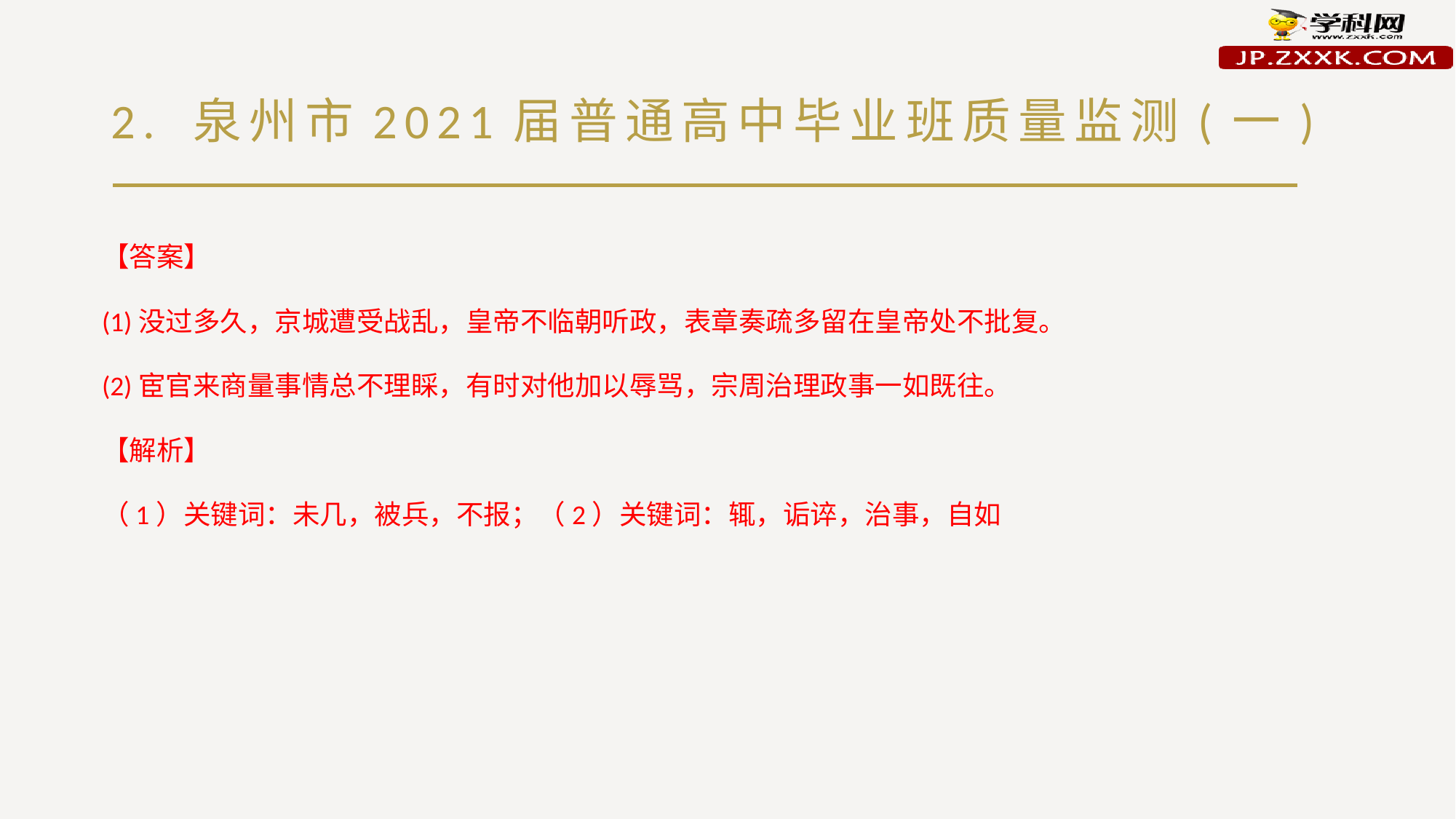

# 2. 泉州市2021届普通高中毕业班质量监测(一)
【答案】
(1)没过多久，京城遭受战乱，皇帝不临朝听政，表章奏疏多留在皇帝处不批复。
(2)宦官来商量事情总不理睬，有时对他加以辱骂，宗周治理政事一如既往。
【解析】
（1）关键词：未几，被兵，不报；（2）关键词：辄，诟谇，治事，自如